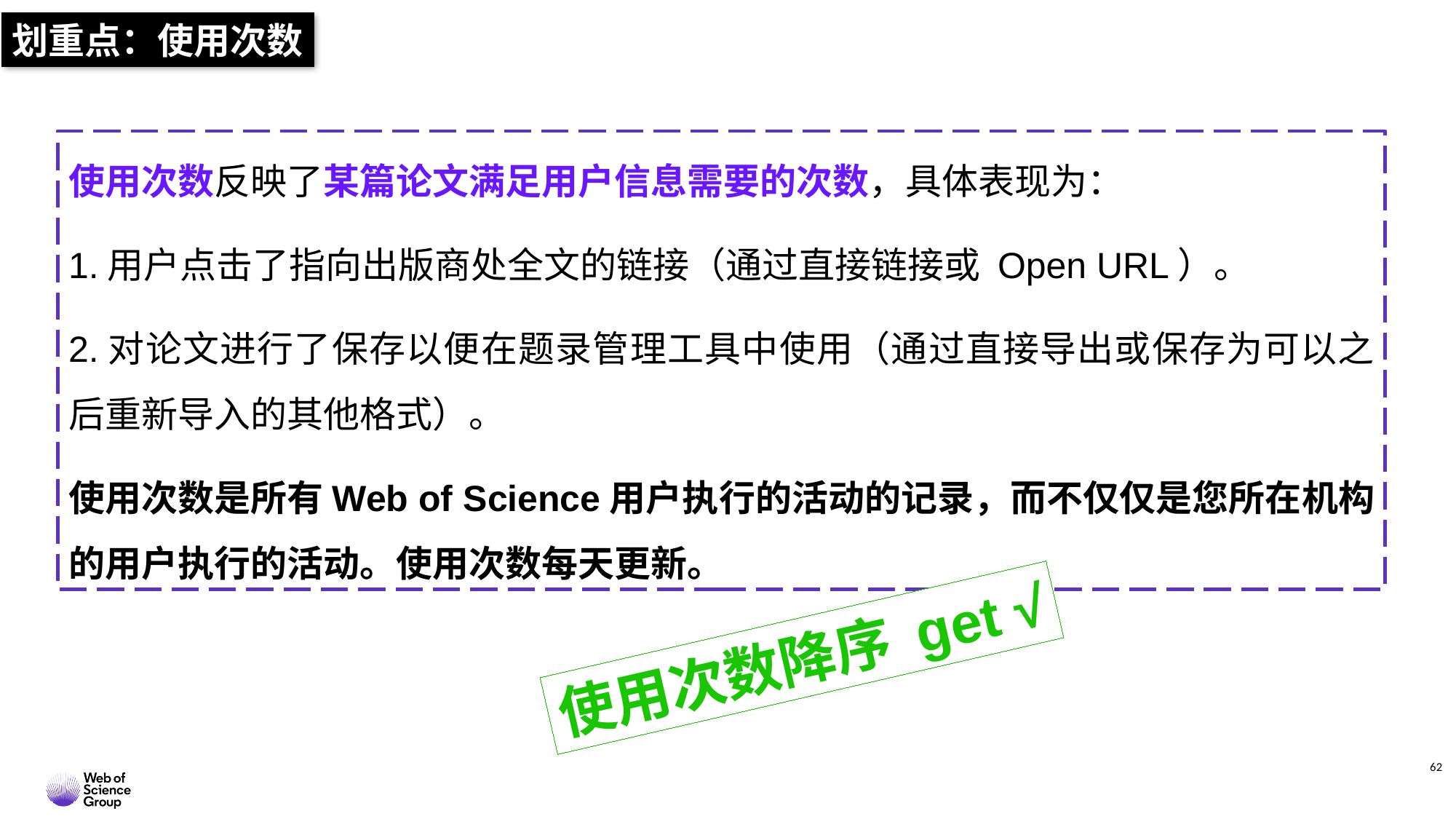

划重点：使用次数
使用次数反映了某篇论文满足用户信息需要的次数，具体表现为：
1.用户点击了指向出版商处全文的链接（通过直接链接或 Open URL）。
2.对论文进行了保存以便在题录管理工具中使用（通过直接导出或保存为可以之后重新导入的其他格式）。
使用次数是所有Web of Science用户执行的活动的记录，而不仅仅是您所在机构的用户执行的活动。使用次数每天更新。

使用次数降序 get √
62